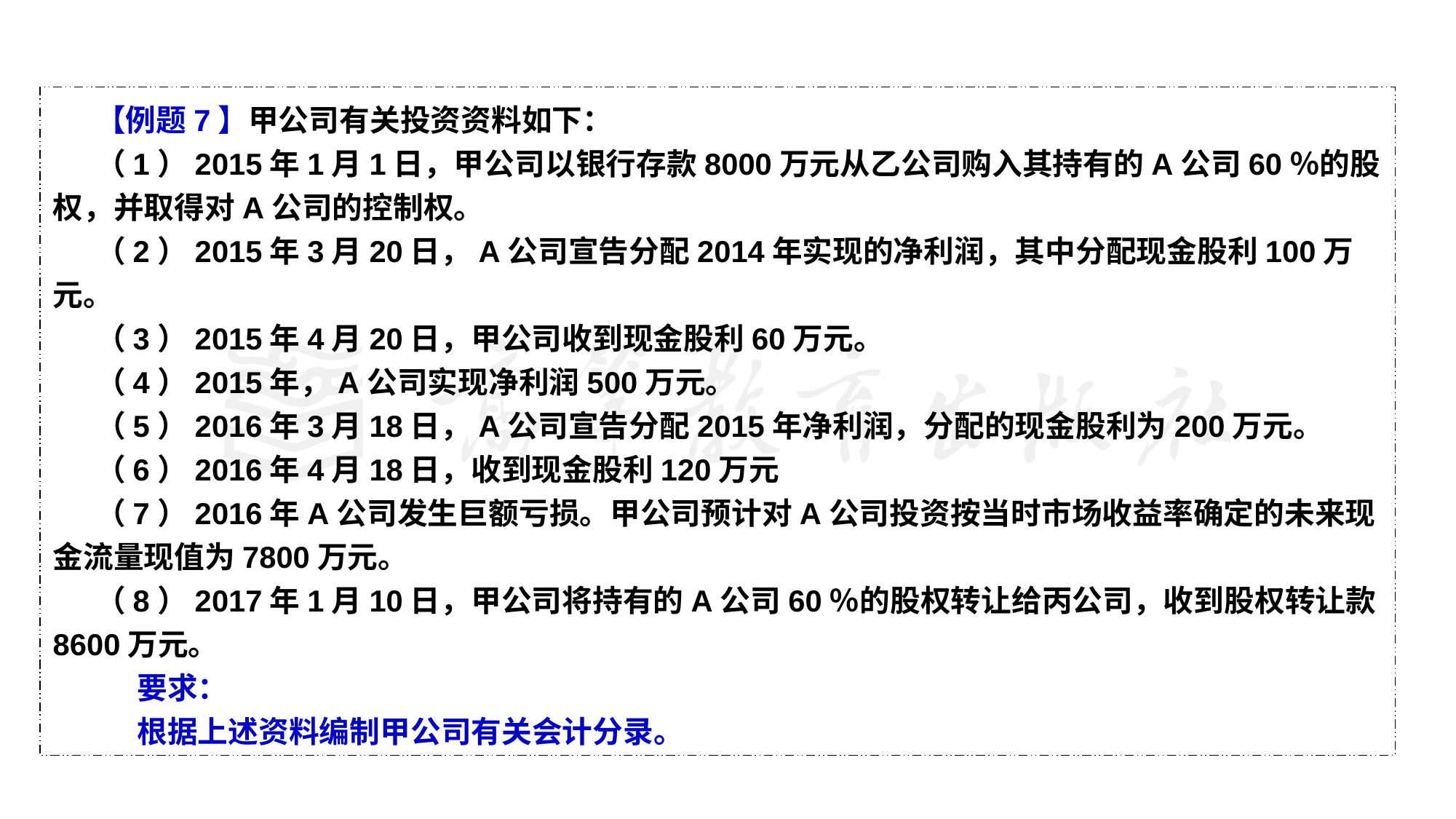

【例题7】甲公司有关投资资料如下：
（1）2015年1月1日，甲公司以银行存款8000万元从乙公司购入其持有的A公司60％的股权，并取得对A公司的控制权。
（2）2015年3月20日，A公司宣告分配2014年实现的净利润，其中分配现金股利100万元。
（3）2015年4月20日，甲公司收到现金股利60万元。
（4）2015年，A公司实现净利润500万元。
（5）2016年3月18日，A公司宣告分配2015年净利润，分配的现金股利为200万元。
（6）2016年4月18日，收到现金股利120万元
（7）2016年A公司发生巨额亏损。甲公司预计对A公司投资按当时市场收益率确定的未来现金流量现值为7800万元。
（8）2017年1月10日，甲公司将持有的A公司60％的股权转让给丙公司，收到股权转让款8600万元。
     要求：
     根据上述资料编制甲公司有关会计分录。